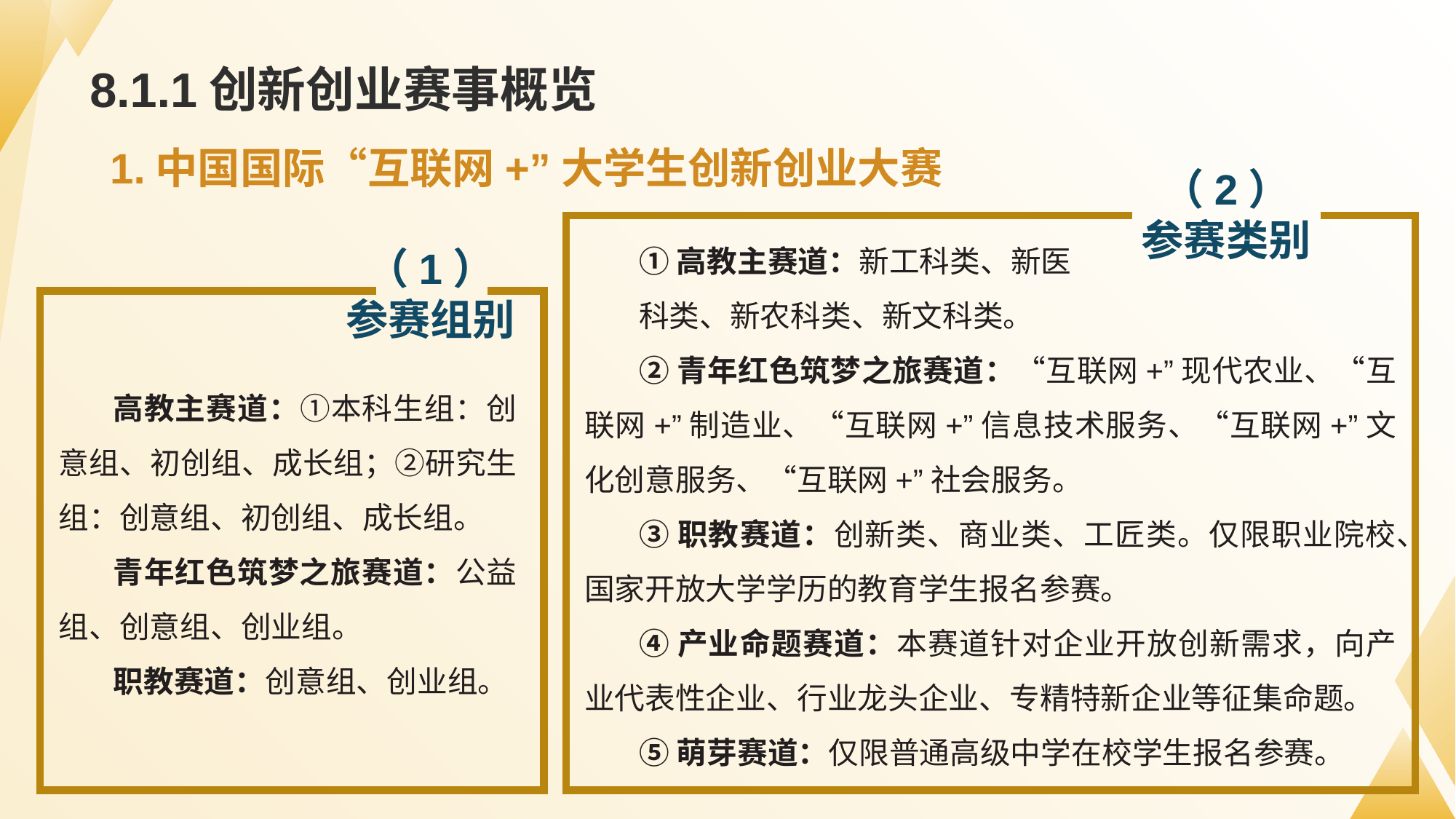

# 8.1.1创新创业赛事概览
1.中国国际“互联网+”大学生创新创业大赛
（2）
参赛类别

①高教主赛道：新工科类、新医
科类、新农科类、新文科类。
②青年红色筑梦之旅赛道：“互联网+”现代农业、“互联网+”制造业、“互联网+”信息技术服务、“互联网+”文化创意服务、“互联网+”社会服务。
③职教赛道：创新类、商业类、工匠类。仅限职业院校、国家开放大学学历的教育学生报名参赛。
④产业命题赛道：本赛道针对企业开放创新需求，向产业代表性企业、行业龙头企业、专精特新企业等征集命题。
⑤萌芽赛道：仅限普通高级中学在校学生报名参赛。
（1）
参赛组别

高教主赛道：①本科生组：创意组、初创组、成长组；②研究生组：创意组、初创组、成长组。
青年红色筑梦之旅赛道：公益组、创意组、创业组。
职教赛道：创意组、创业组。